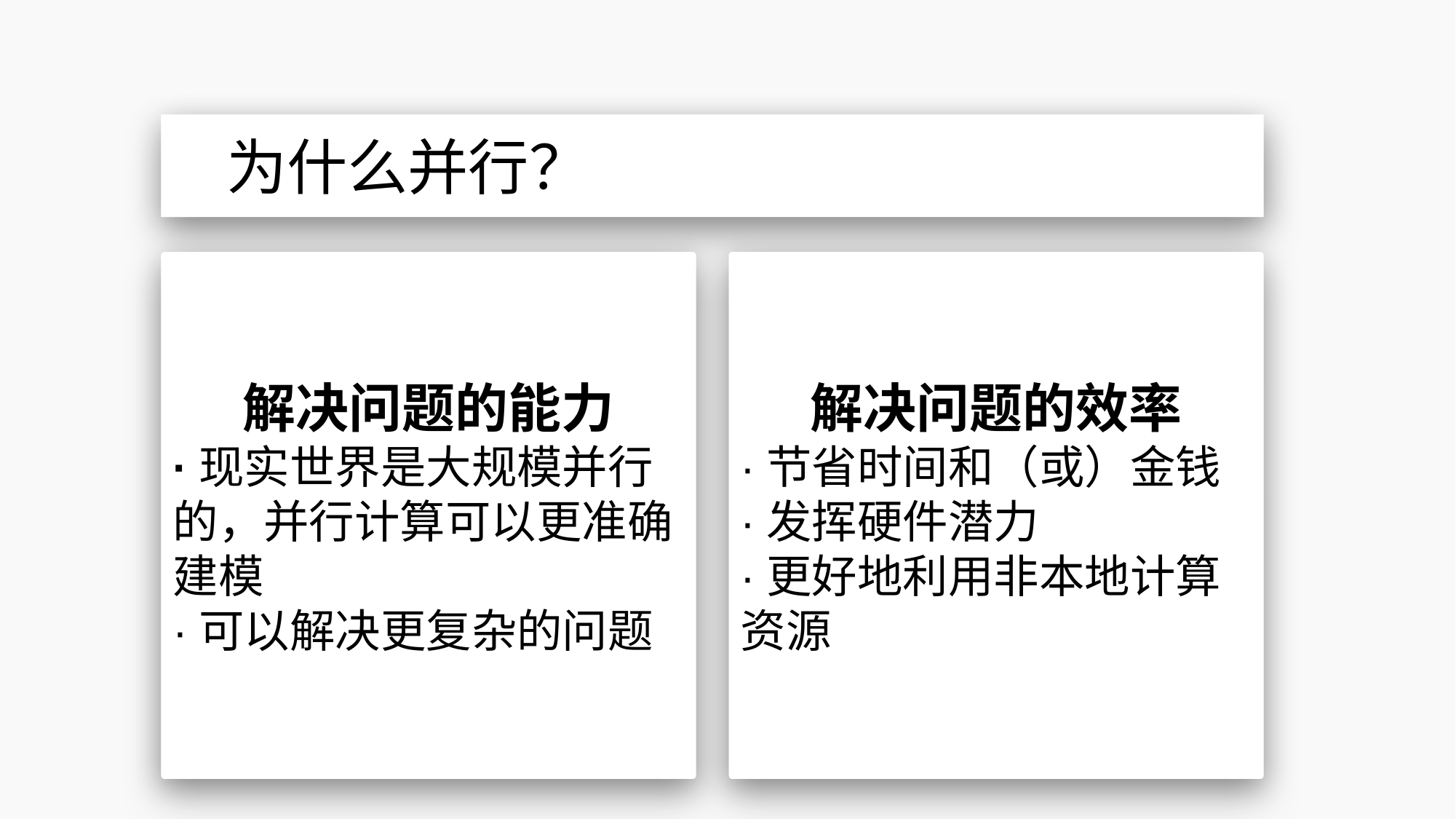

为什么并行？

解决问题的能力
·现实世界是大规模并行的，并行计算可以更准确建模
·可以解决更复杂的问题

解决问题的效率
·节省时间和（或）金钱
·发挥硬件潜力
·更好地利用非本地计算资源